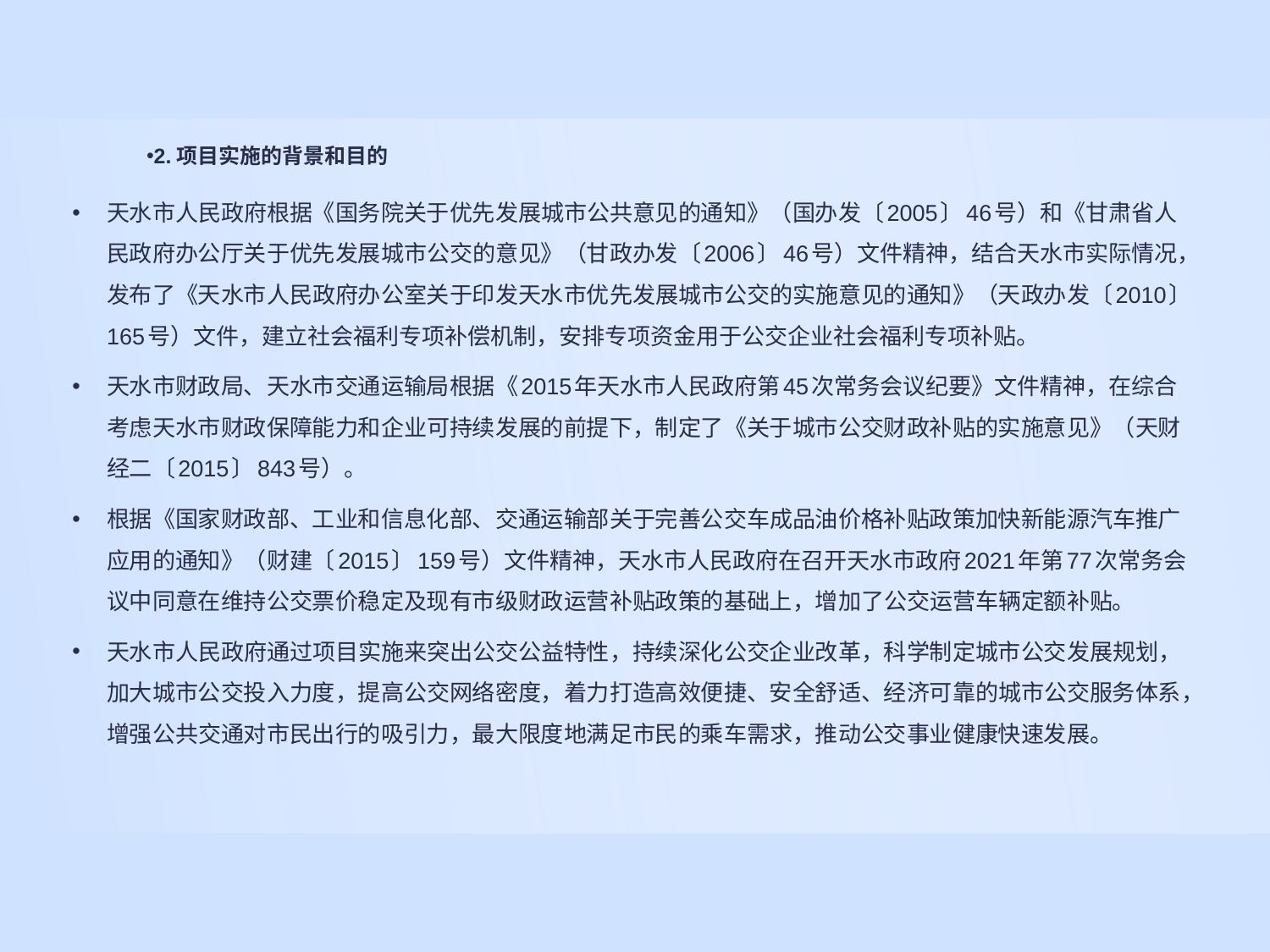

# 2.项目实施的背景和目的
天水市人民政府根据《国务院关于优先发展城市公共意见的通知》（国办发〔2005〕46号）和《甘肃省人民政府办公厅关于优先发展城市公交的意见》（甘政办发〔2006〕46号）文件精神，结合天水市实际情况，发布了《天水市人民政府办公室关于印发天水市优先发展城市公交的实施意见的通知》（天政办发〔2010〕165号）文件，建立社会福利专项补偿机制，安排专项资金用于公交企业社会福利专项补贴。
天水市财政局、天水市交通运输局根据《2015年天水市人民政府第45次常务会议纪要》文件精神，在综合考虑天水市财政保障能力和企业可持续发展的前提下，制定了《关于城市公交财政补贴的实施意见》（天财经二〔2015〕843号）。
根据《国家财政部、工业和信息化部、交通运输部关于完善公交车成品油价格补贴政策加快新能源汽车推广应用的通知》（财建〔2015〕159号）文件精神，天水市人民政府在召开天水市政府2021年第77次常务会议中同意在维持公交票价稳定及现有市级财政运营补贴政策的基础上，增加了公交运营车辆定额补贴。
天水市人民政府通过项目实施来突出公交公益特性，持续深化公交企业改革，科学制定城市公交发展规划，加大城市公交投入力度，提高公交网络密度，着力打造高效便捷、安全舒适、经济可靠的城市公交服务体系，增强公共交通对市民出行的吸引力，最大限度地满足市民的乘车需求，推动公交事业健康快速发展。